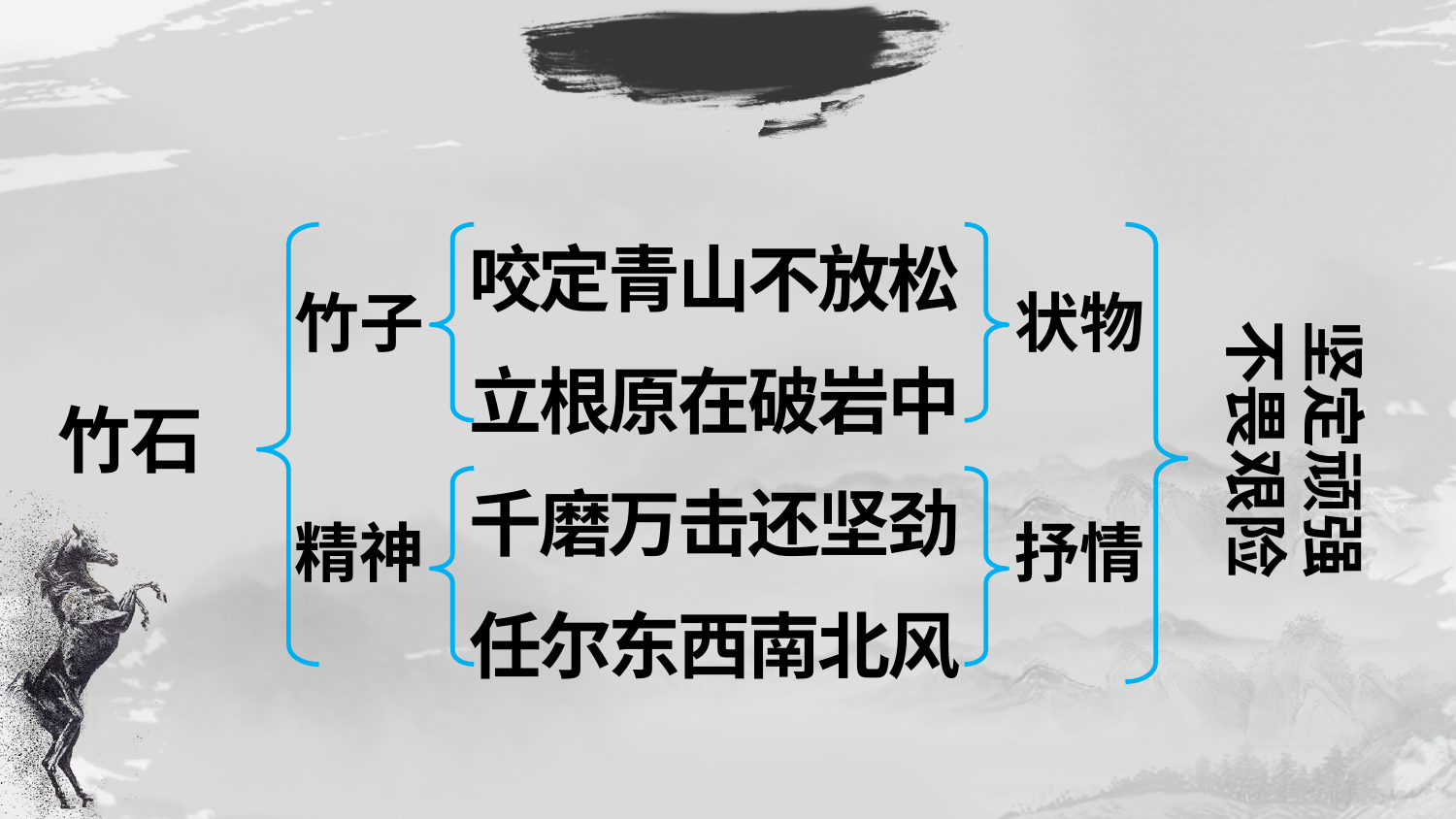

咬定青山不放松
立根原在破岩中
千磨万击还坚劲
任尔东西南北风

竹子
状物
坚定顽强
不畏艰险
竹石

精神
抒情